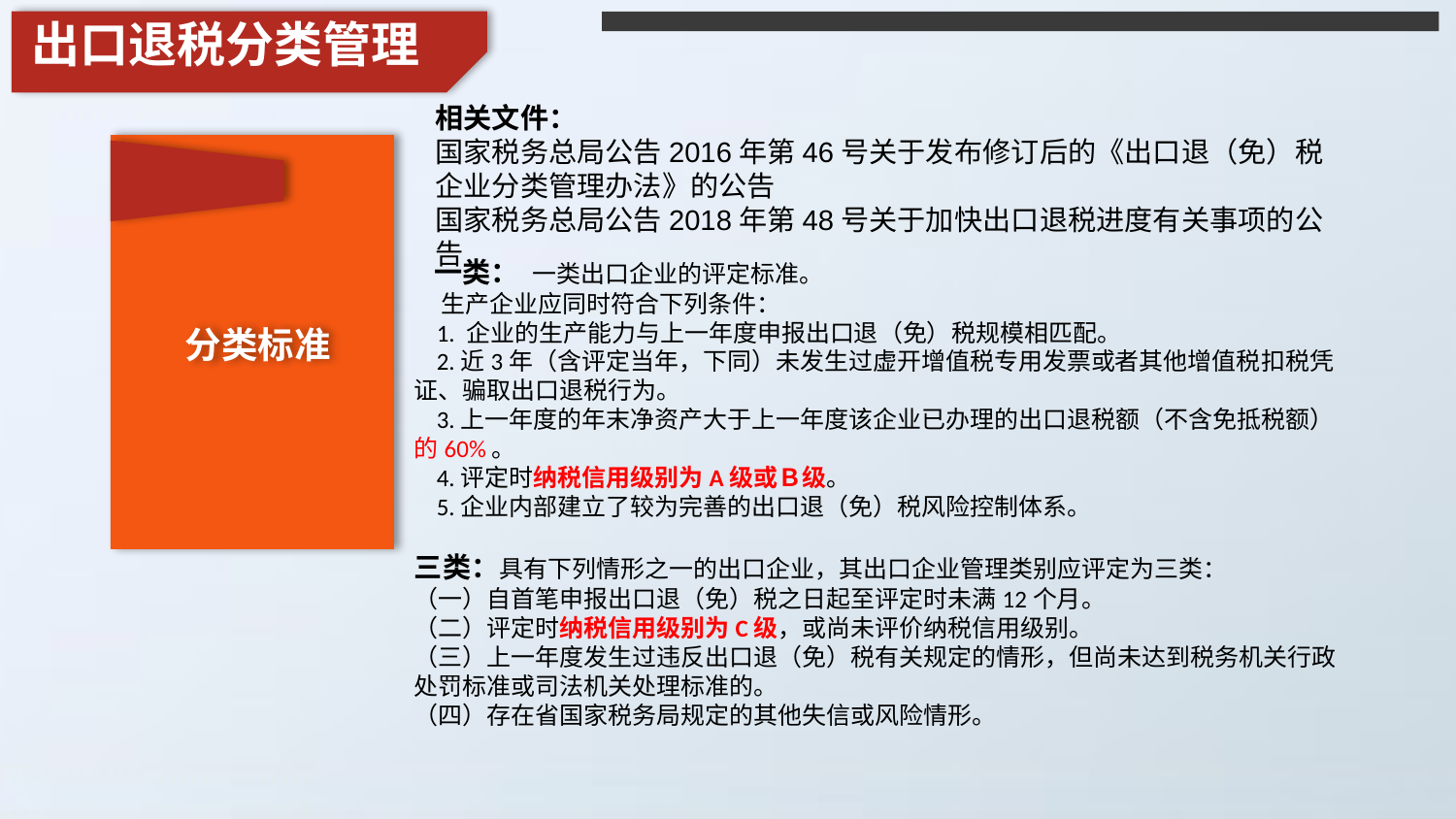

出口退税分类管理

相关文件：
国家税务总局公告2016年第46号关于发布修订后的《出口退（免）税企业分类管理办法》的公告
国家税务总局公告2018年第48号关于加快出口退税进度有关事项的公告

  一类：  一类出口企业的评定标准。
    生产企业应同时符合下列条件：
    1. 企业的生产能力与上一年度申报出口退（免）税规模相匹配。
    2.近3年（含评定当年，下同）未发生过虚开增值税专用发票或者其他增值税扣税凭证、骗取出口退税行为。
    3.上一年度的年末净资产大于上一年度该企业已办理的出口退税额（不含免抵税额）的60%。
    4.评定时纳税信用级别为A级或Ｂ级。
    5.企业内部建立了较为完善的出口退（免）税风险控制体系。

三类：具有下列情形之一的出口企业，其出口企业管理类别应评定为三类：
（一）自首笔申报出口退（免）税之日起至评定时未满12个月。
（二）评定时纳税信用级别为C级，或尚未评价纳税信用级别。
（三）上一年度发生过违反出口退（免）税有关规定的情形，但尚未达到税务机关行政处罚标准或司法机关处理标准的。
（四）存在省国家税务局规定的其他失信或风险情形。

分类标准